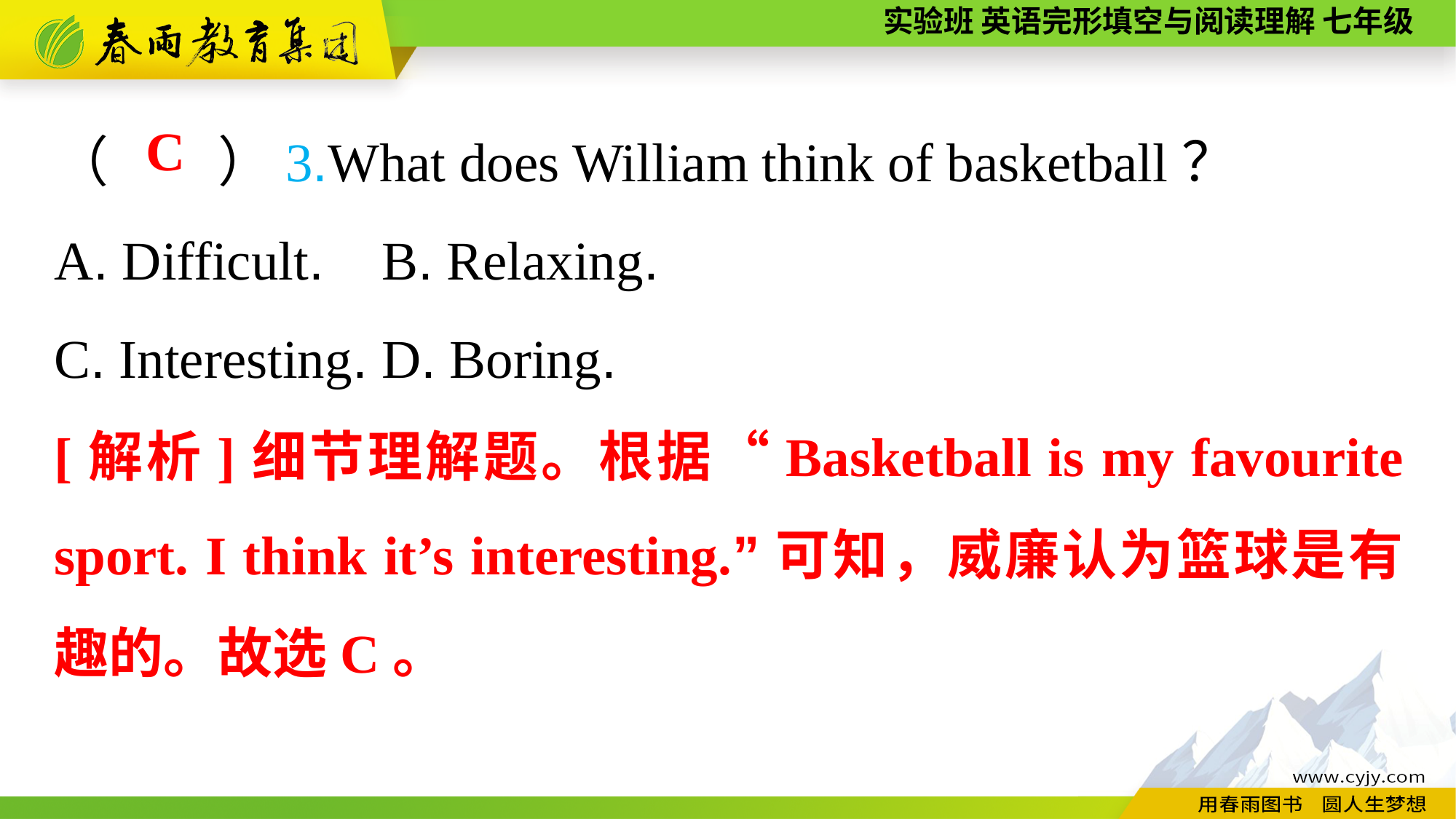

（　　）3.What does William think of basketball？
A. Difficult.	B. Relaxing.
C. Interesting.	D. Boring.
C
[解析]细节理解题。根据“Basketball is my favourite sport. I think it’s interesting.”可知，威廉认为篮球是有趣的。故选C。